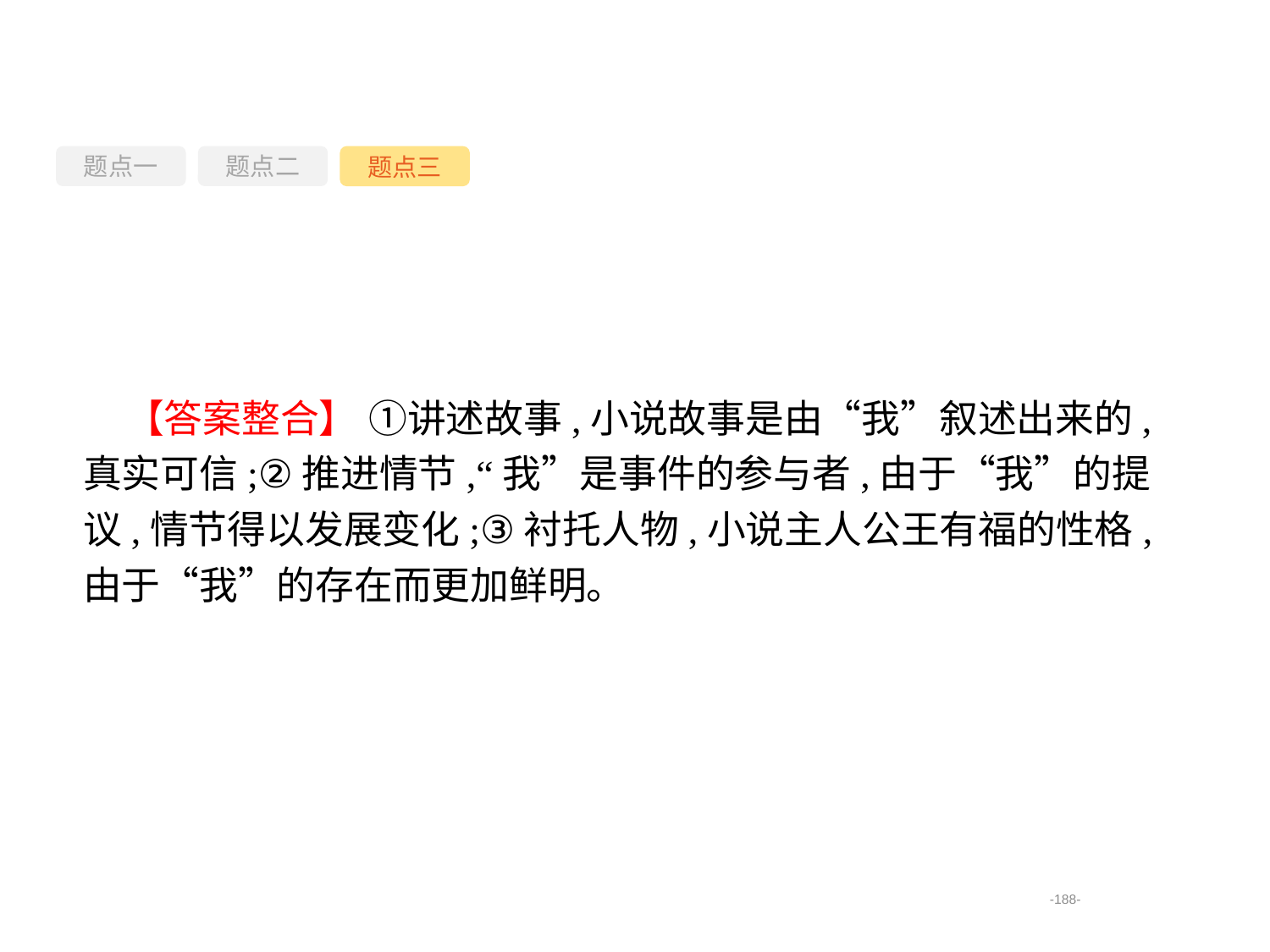

题点一
题点三
题点二
【答案整合】 ①讲述故事,小说故事是由“我”叙述出来的,真实可信;②推进情节,“我”是事件的参与者,由于“我”的提议,情节得以发展变化;③衬托人物,小说主人公王有福的性格,由于“我”的存在而更加鲜明。
-188-